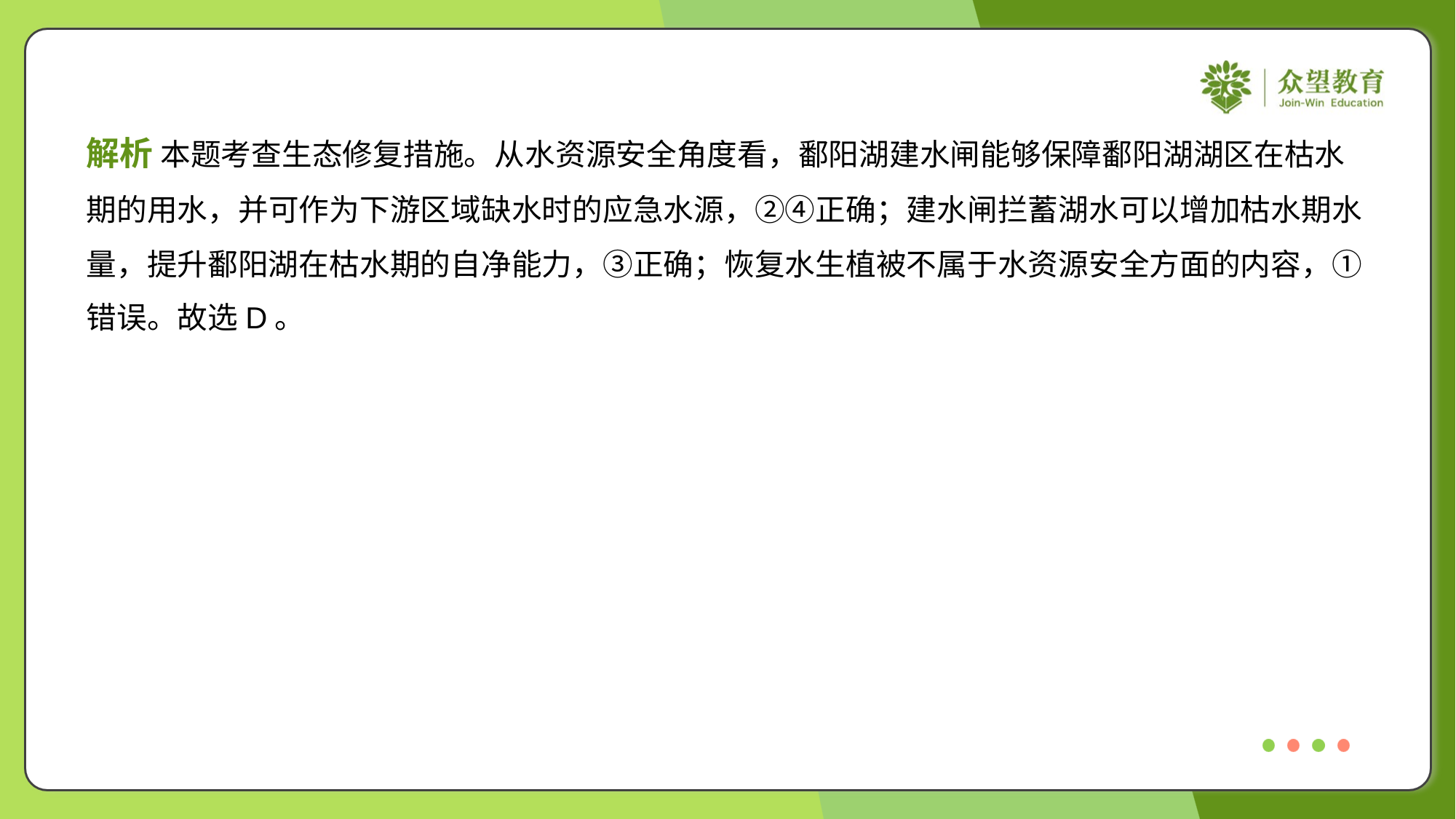

解析 本题考查生态修复措施。从水资源安全角度看，鄱阳湖建水闸能够保障鄱阳湖湖区在枯水
期的用水，并可作为下游区域缺水时的应急水源，②④正确；建水闸拦蓄湖水可以增加枯水期水
量，提升鄱阳湖在枯水期的自净能力，③正确；恢复水生植被不属于水资源安全方面的内容，①
错误。故选D。